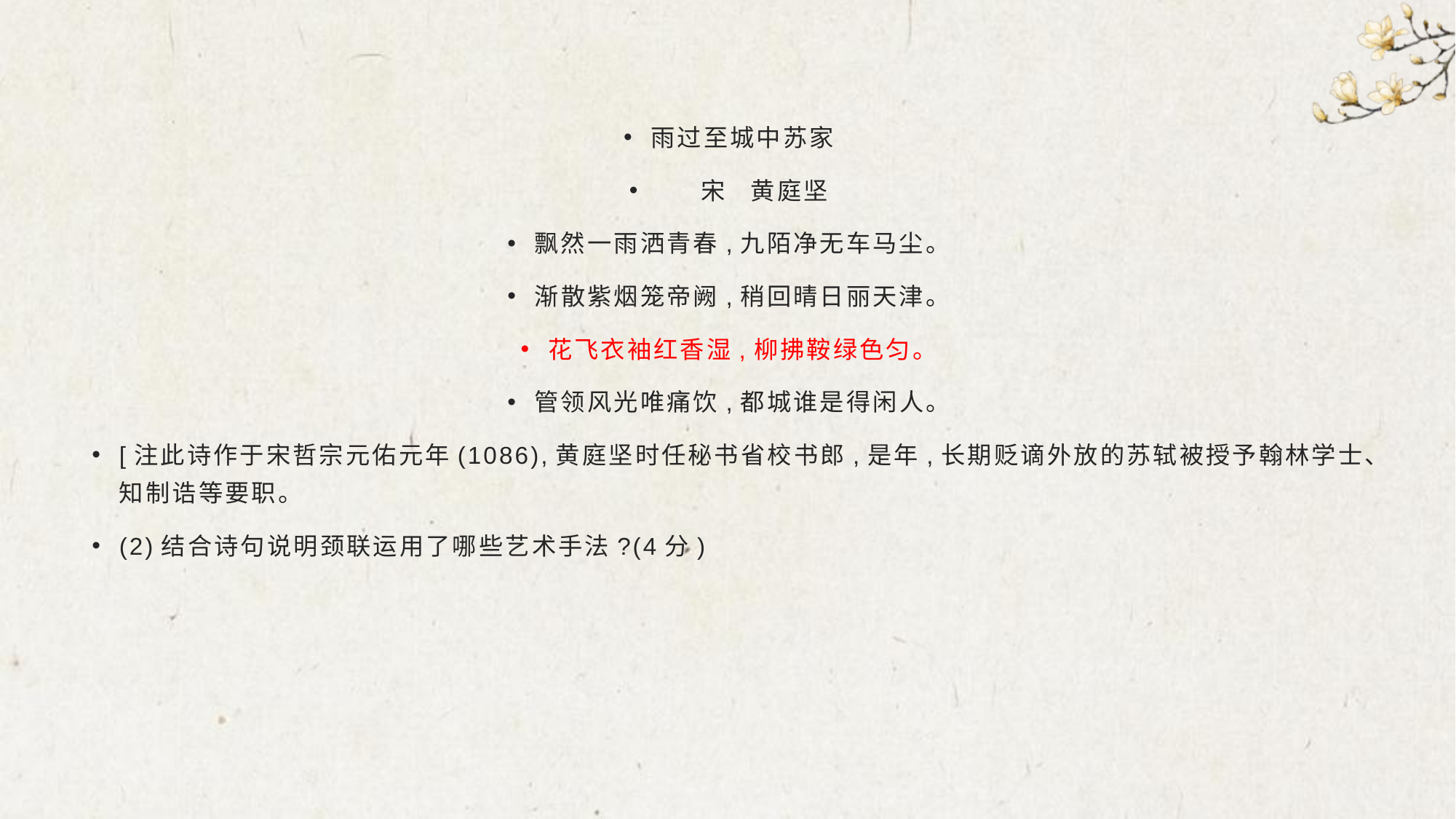

#
雨过至城中苏家
     宋   黄庭坚
飘然一雨洒青春,九陌净无车马尘。
渐散紫烟笼帝阙,稍回晴日丽天津。
花飞衣袖红香湿,柳拂鞍绿色匀。
管领风光唯痛饮,都城谁是得闲人。
[注此诗作于宋哲宗元佑元年(1086),黄庭坚时任秘书省校书郎,是年,长期贬谪外放的苏轼被授予翰林学士、知制诰等要职。
(2)结合诗句说明颈联运用了哪些艺术手法?(4分)